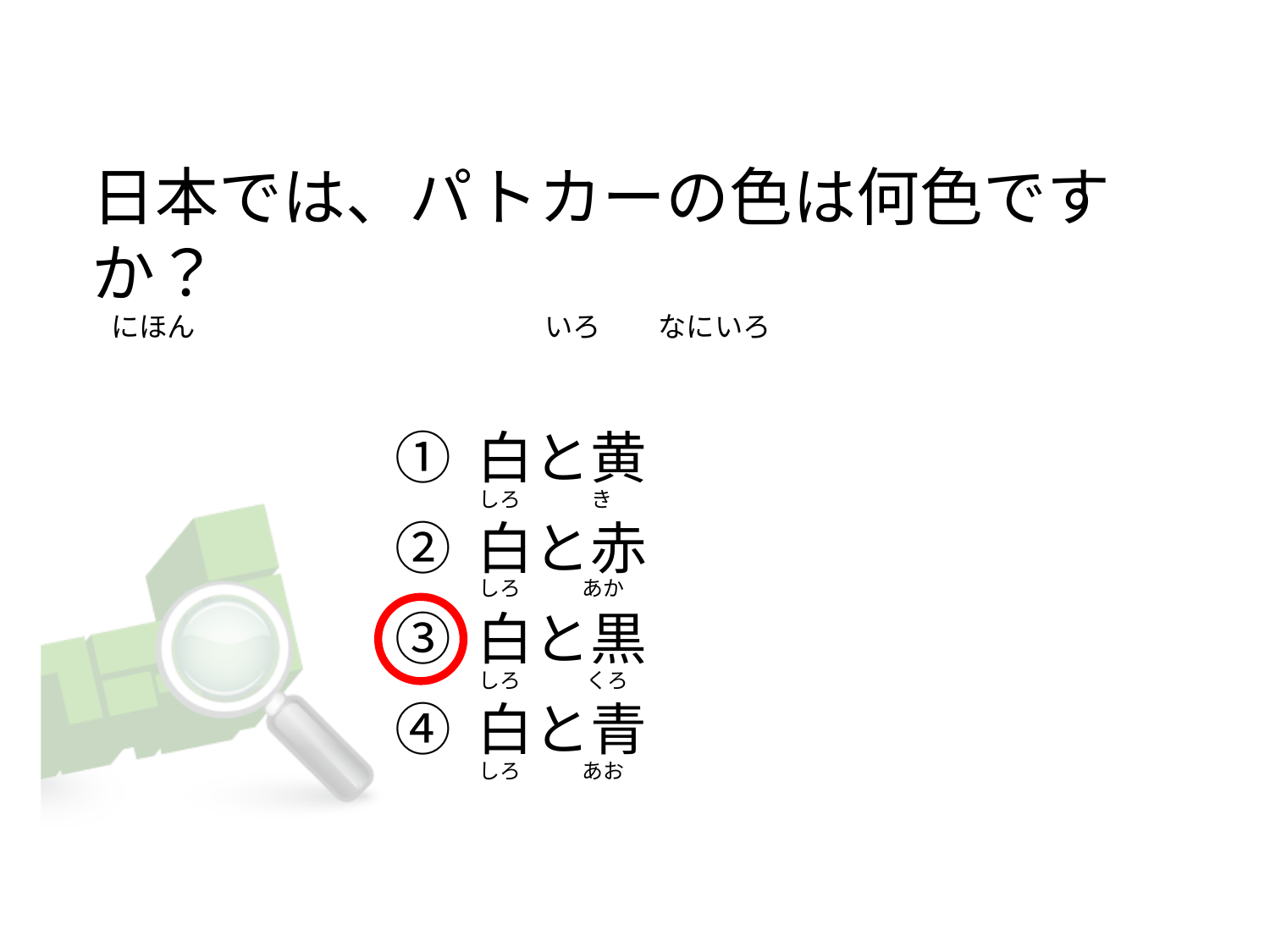

# 日本では、パトカーの色は何色ですか？    にほん                                                       いろ         なにいろ
① 白と黄
② 白と赤
③ 白と黒
④ 白と青
しろ               き
しろ             あか

しろ              くろ
しろ             あお